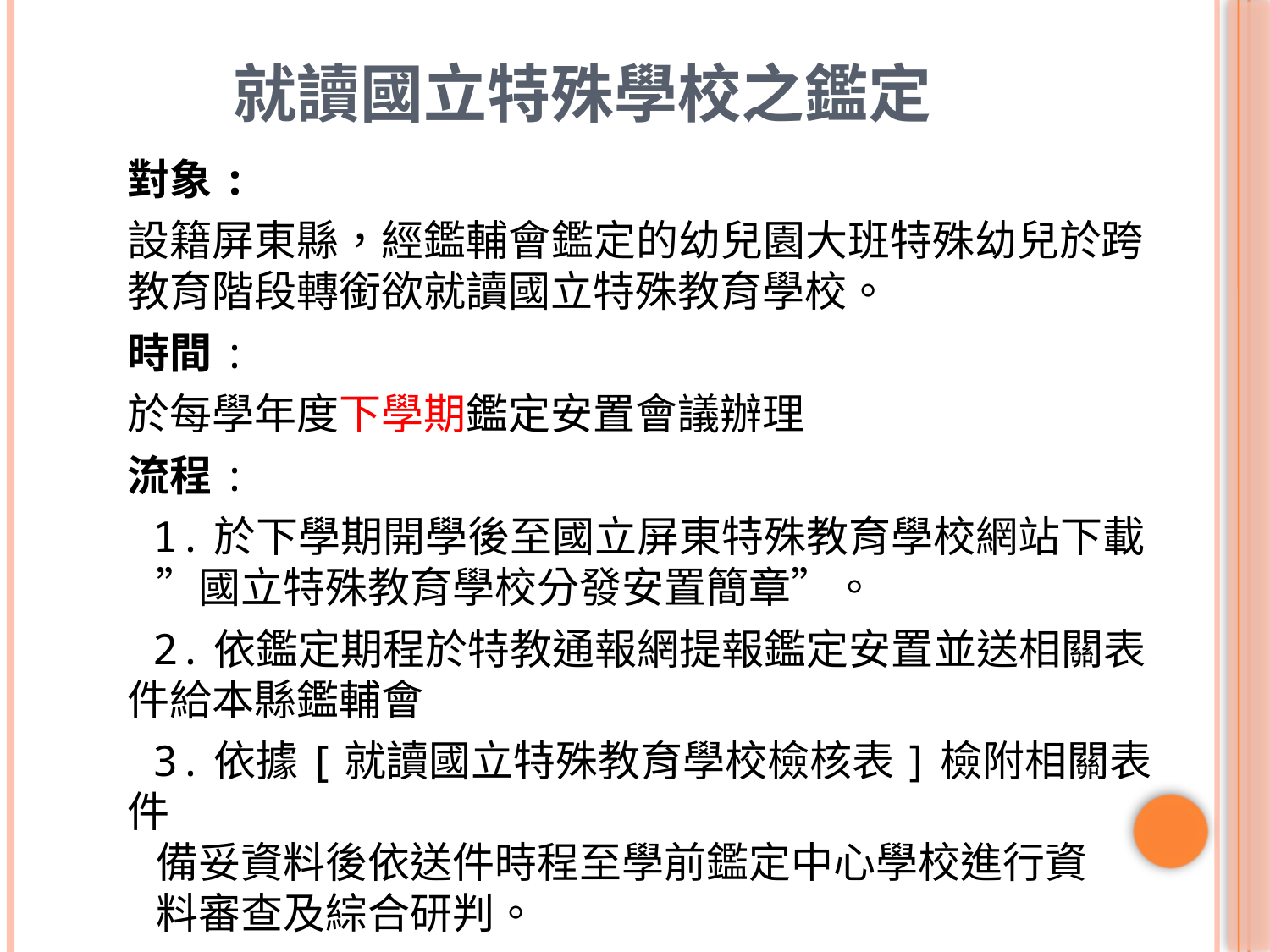

# 就讀國立特殊學校之鑑定
對象:
設籍屏東縣，經鑑輔會鑑定的幼兒園大班特殊幼兒於跨教育階段轉銜欲就讀國立特殊教育學校。
時間:
於每學年度下學期鑑定安置會議辦理
流程:
 1.於下學期開學後至國立屏東特殊教育學校網站下載
   ”國立特殊教育學校分發安置簡章”。
 2.依鑑定期程於特教通報網提報鑑定安置並送相關表件給本縣鑑輔會
 3.依據[就讀國立特殊教育學校檢核表]檢附相關表件
   備妥資料後依送件時程至學前鑑定中心學校進行資
   料審查及綜合研判。